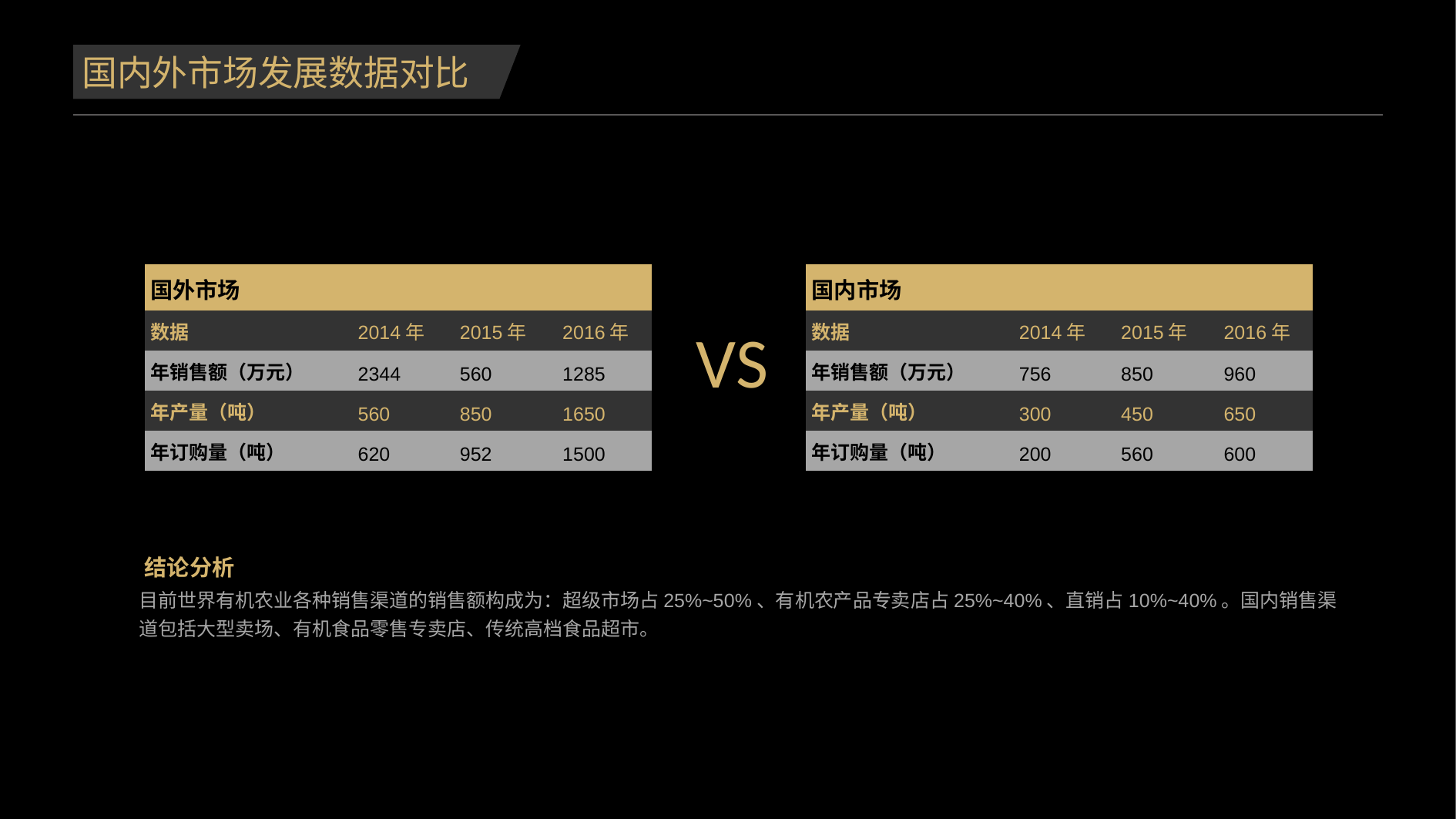

国内外市场发展数据对比

| 国外市场 |  |  |  |
| --- | --- | --- | --- |
| 数据 | 2014年 | 2015年 | 2016年 |
| 年销售额（万元） | 2344 | 560 | 1285 |
| 年产量（吨） | 560 | 850 | 1650 |
| 年订购量（吨） | 620 | 952 | 1500 |
| 国内市场 |  |  |  |
| --- | --- | --- | --- |
| 数据 | 2014年 | 2015年 | 2016年 |
| 年销售额（万元） | 756 | 850 | 960 |
| 年产量（吨） | 300 | 450 | 650 |
| 年订购量（吨） | 200 | 560 | 600 |
VS
结论分析
目前世界有机农业各种销售渠道的销售额构成为：超级市场占25%~50%、有机农产品专卖店占25%~40%、直销占10%~40%。国内销售渠
道包括大型卖场、有机食品零售专卖店、传统高档食品超市。